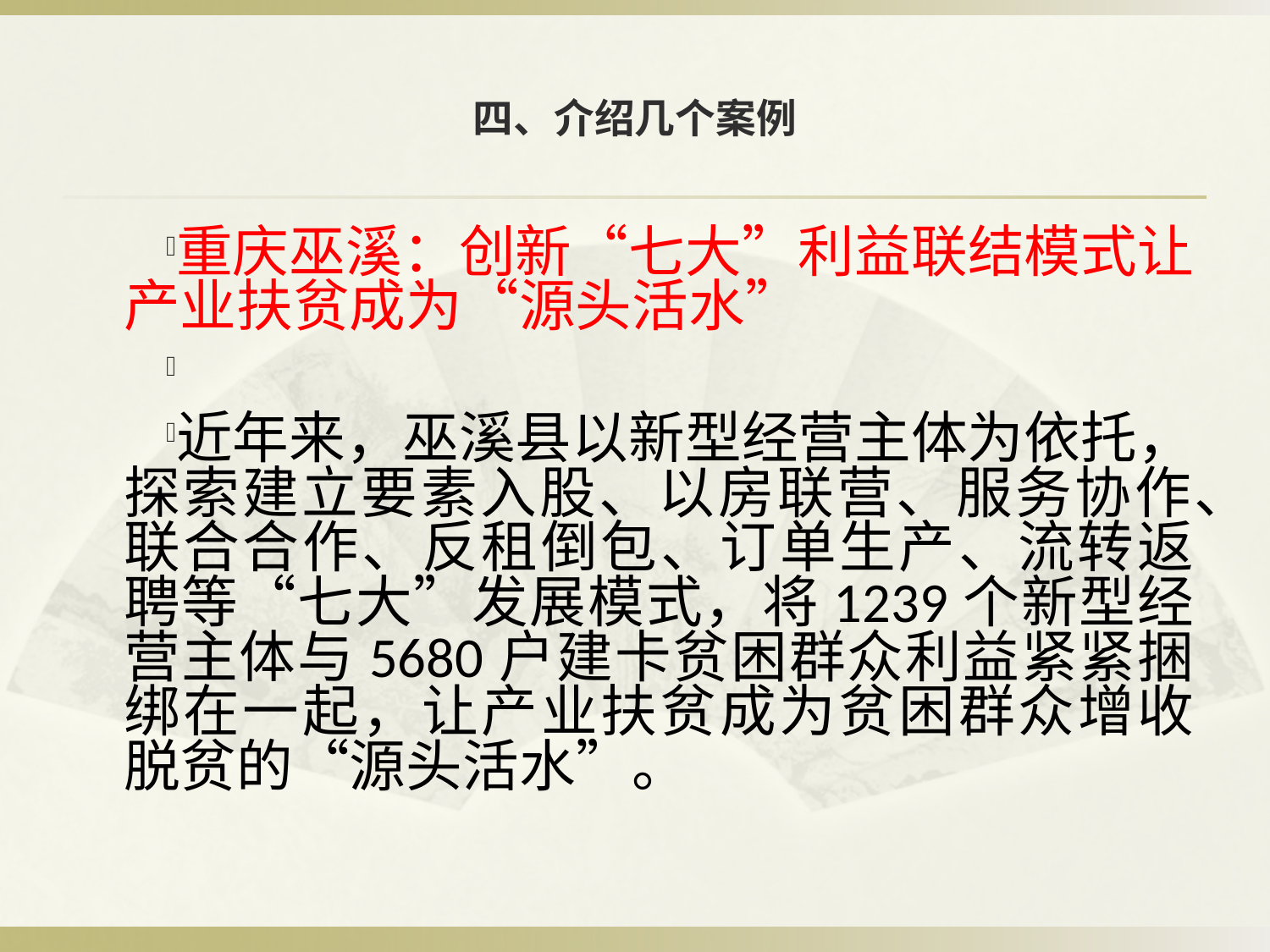

# 四、介绍几个案例
重庆巫溪：创新“七大”利益联结模式让产业扶贫成为“源头活水”

近年来，巫溪县以新型经营主体为依托，探索建立要素入股、以房联营、服务协作、联合合作、反租倒包、订单生产、流转返聘等“七大”发展模式，将1239个新型经营主体与5680户建卡贫困群众利益紧紧捆绑在一起，让产业扶贫成为贫困群众增收脱贫的“源头活水”。